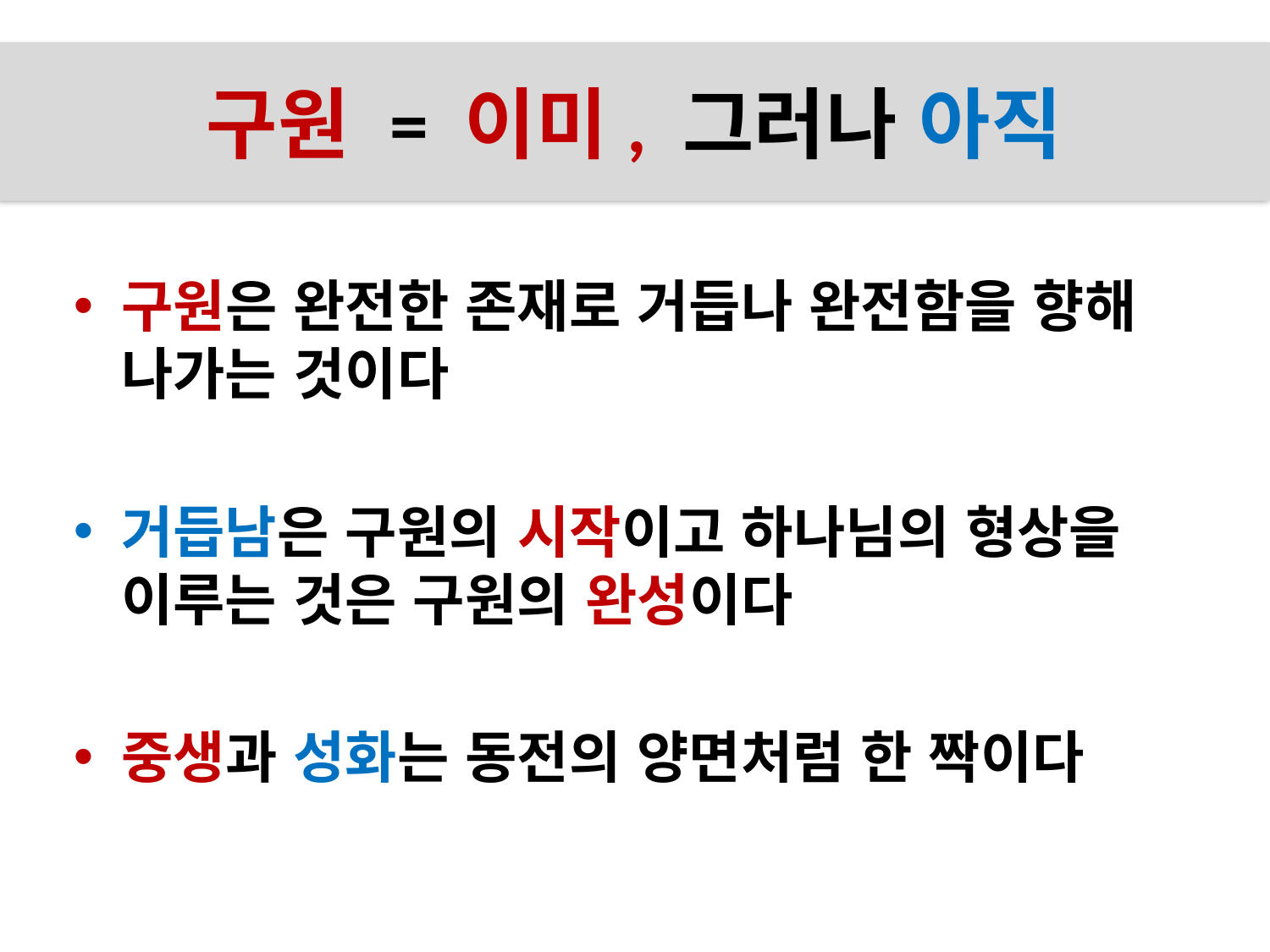

# 구원 = 이미, 그러나 아직
구원은 완전한 존재로 거듭나 완전함을 향해 나가는 것이다

거듭남은 구원의 시작이고 하나님의 형상을 이루는 것은 구원의 완성이다

중생과 성화는 동전의 양면처럼 한 짝이다